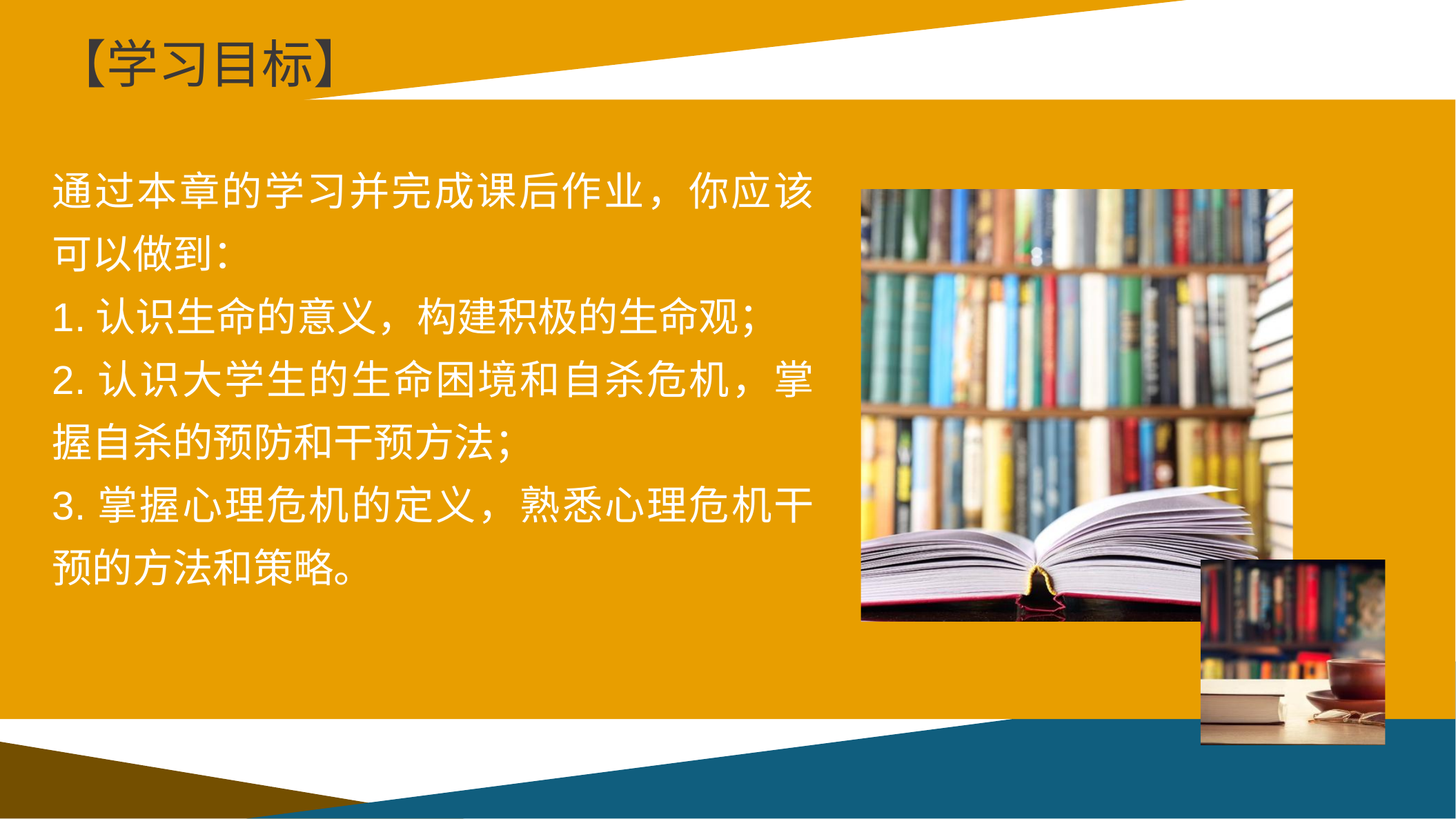

【学习目标】

通过本章的学习并完成课后作业，你应该可以做到：
1.认识生命的意义，构建积极的生命观；
2.认识大学生的生命困境和自杀危机，掌握自杀的预防和干预方法；
3.掌握心理危机的定义，熟悉心理危机干预的方法和策略。